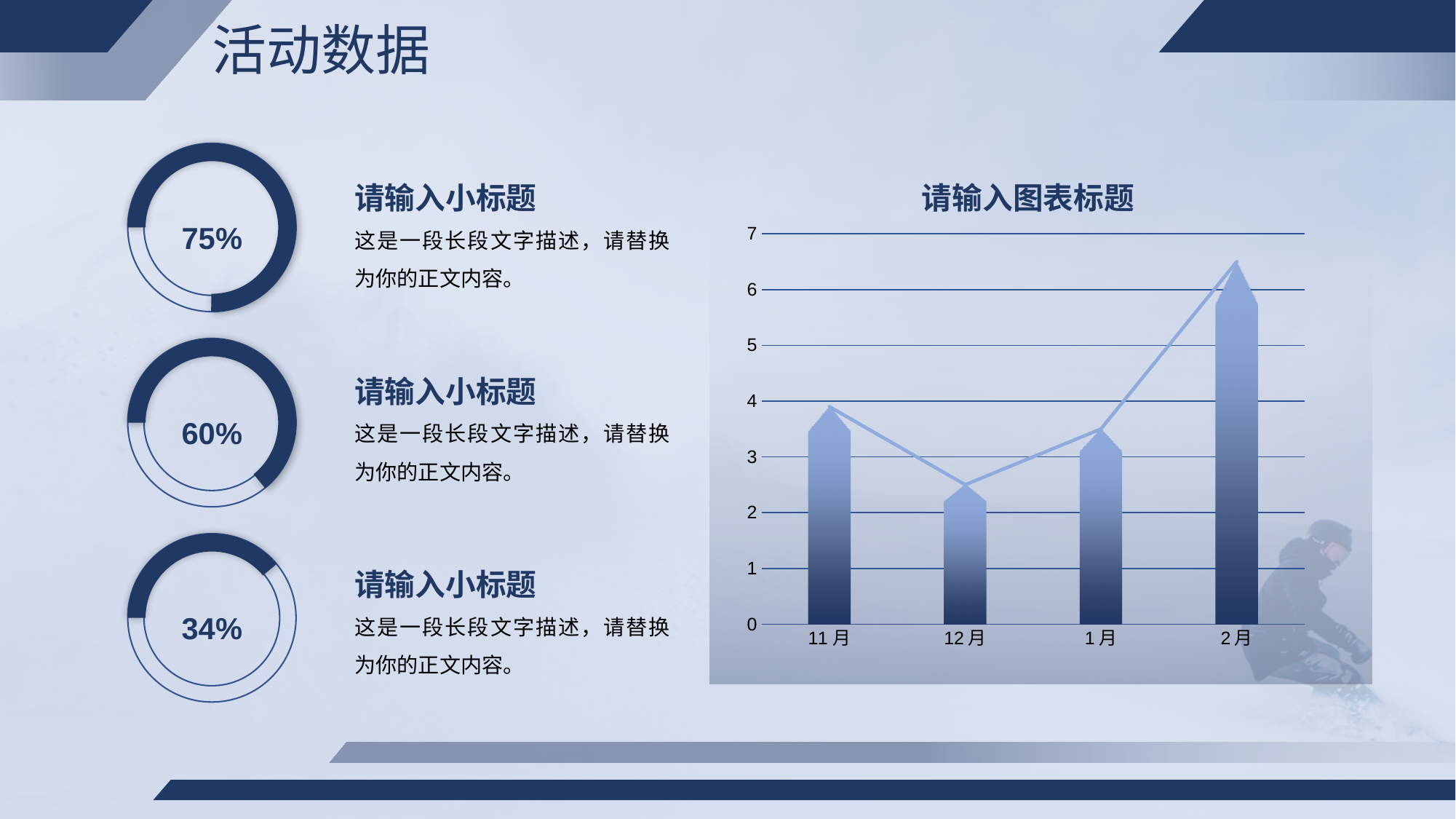

活动数据

请输入小标题
请输入图表标题

75%
这是一段长段文字描述，请替换为你的正文内容。

### Chart

| Category | 系列 1 | 系列2 |
|---|---|---|
| 11月 | 3.9 | 3.9 |
| 12月 | 2.5 | 2.5 |
| 1月 | 3.5 | 3.5 |
| 2月 | 6.5 | 6.5 |

请输入小标题
60%
这是一段长段文字描述，请替换为你的正文内容。

请输入小标题
34%
这是一段长段文字描述，请替换为你的正文内容。